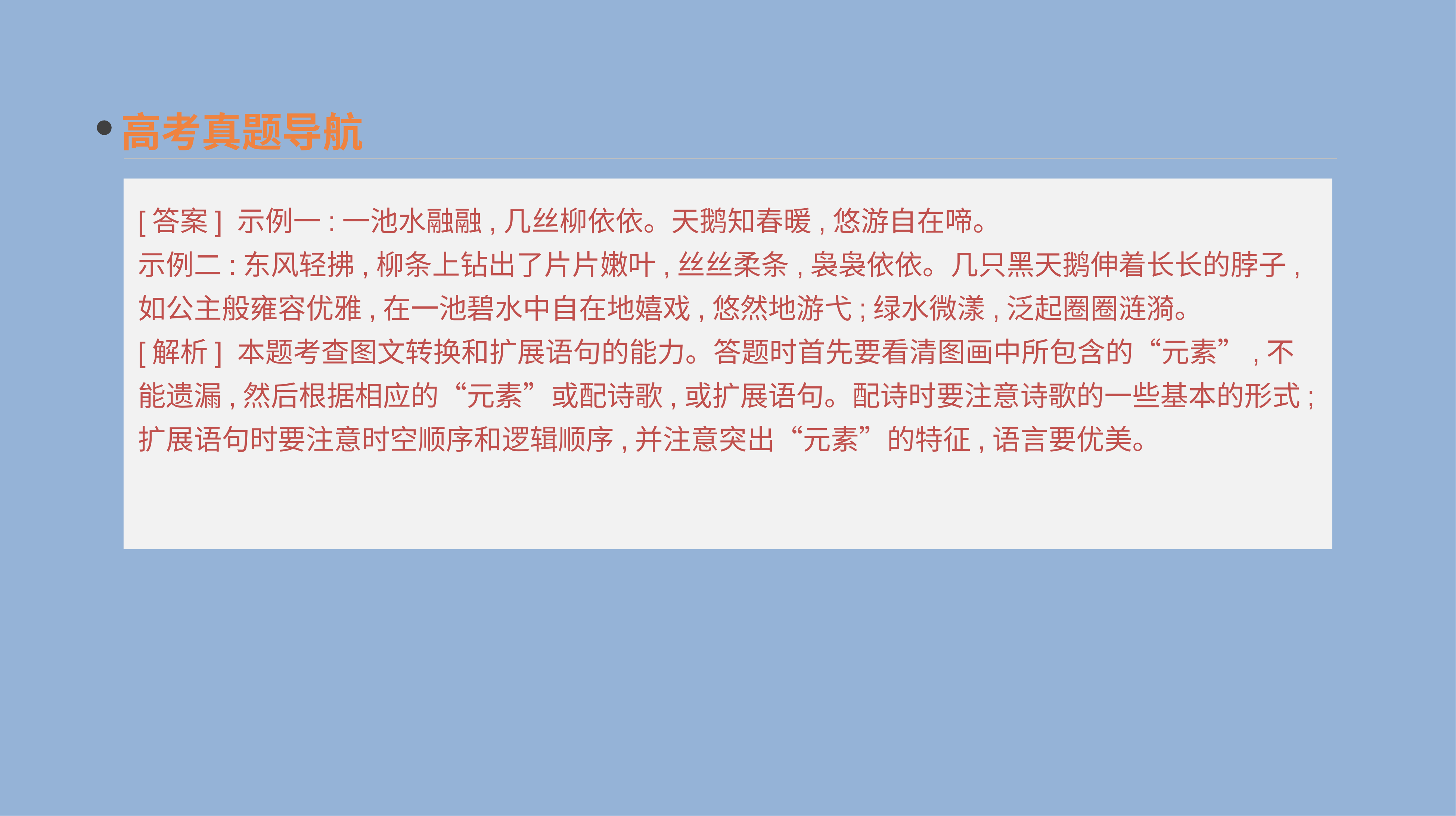

高考真题导航

[答案] 示例一:一池水融融,几丝柳依依。天鹅知春暖,悠游自在啼。
示例二:东风轻拂,柳条上钻出了片片嫩叶,丝丝柔条,袅袅依依。几只黑天鹅伸着长长的脖子,如公主般雍容优雅,在一池碧水中自在地嬉戏,悠然地游弋;绿水微漾,泛起圈圈涟漪。
[解析] 本题考查图文转换和扩展语句的能力。答题时首先要看清图画中所包含的“元素”,不能遗漏,然后根据相应的“元素”或配诗歌,或扩展语句。配诗时要注意诗歌的一些基本的形式;扩展语句时要注意时空顺序和逻辑顺序,并注意突出“元素”的特征,语言要优美。